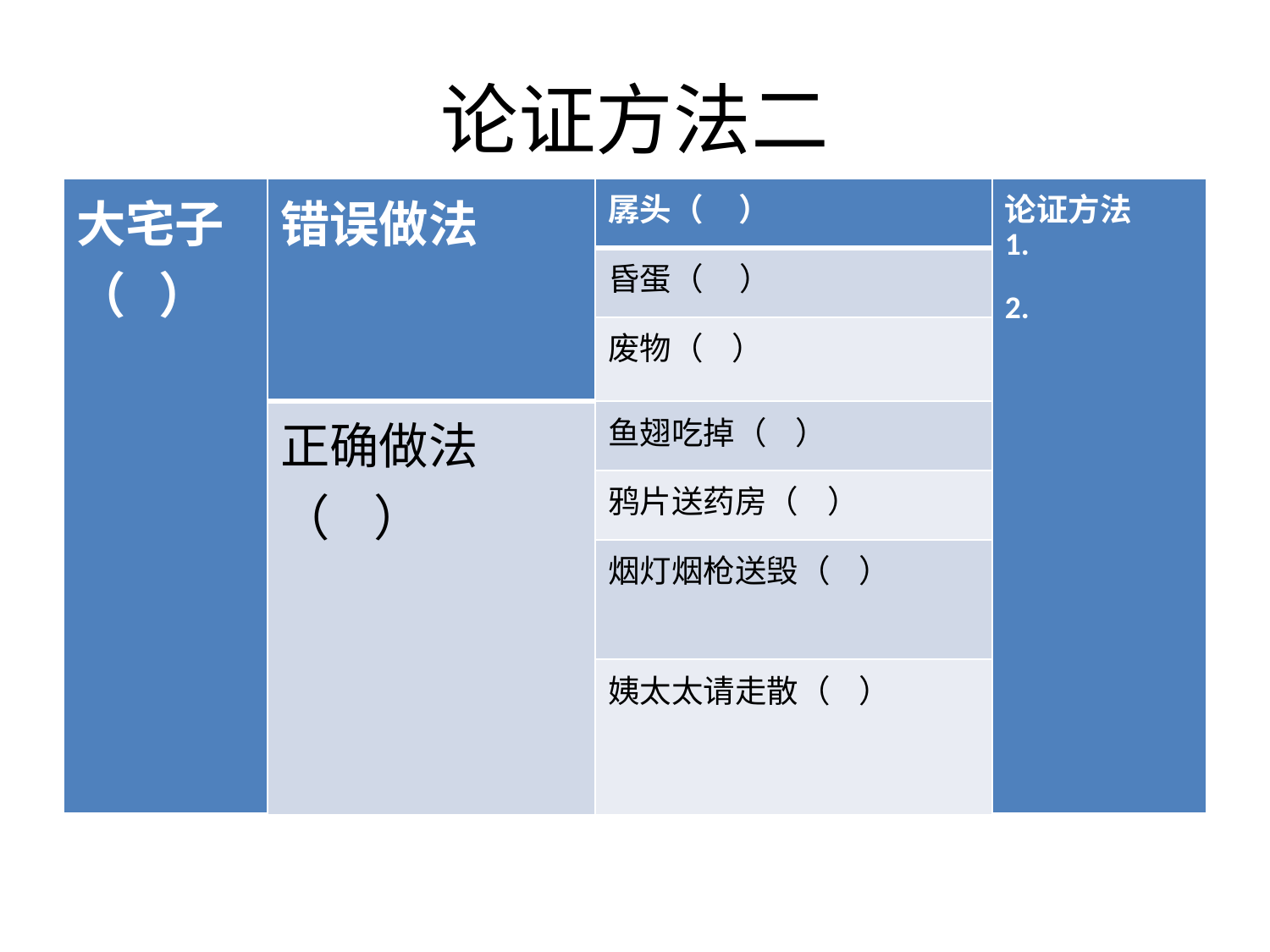

# 论证方法二
| 大宅子 （ ） | 错误做法 | 孱头（ ） | 论证方法 1. 2. |
| --- | --- | --- | --- |
|  |  | 昏蛋（ ） |  |
|  |  | 废物（ ） |  |
|  | 正确做法 （ ） | 鱼翅吃掉（ ） |  |
|  |  | 鸦片送药房（ ） |  |
|  |  | 烟灯烟枪送毁（ ） |  |
|  |  | 姨太太请走散（ ） |  |